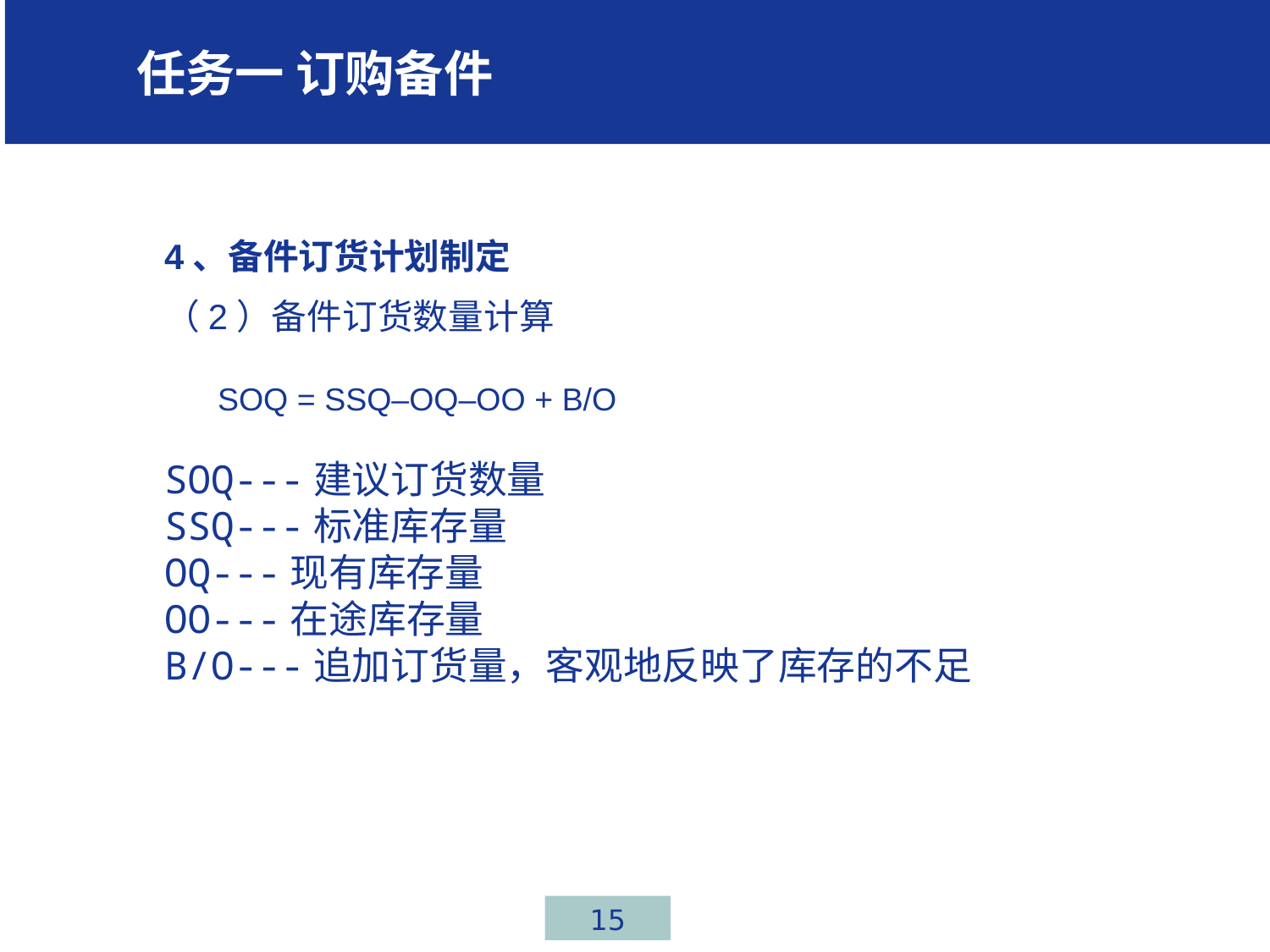

# 车间修理类型
学任务一 订购备件任务一、汽车行业介绍
4、备件订货计划制定
（2）备件订货数量计算

      SOQ = SSQ–OQ–OO + B/O

SOQ---建议订货数量
SSQ---标准库存量
OQ---现有库存量
OO---在途库存量
B/O---追加订货量，客观地反映了库存的不足

15